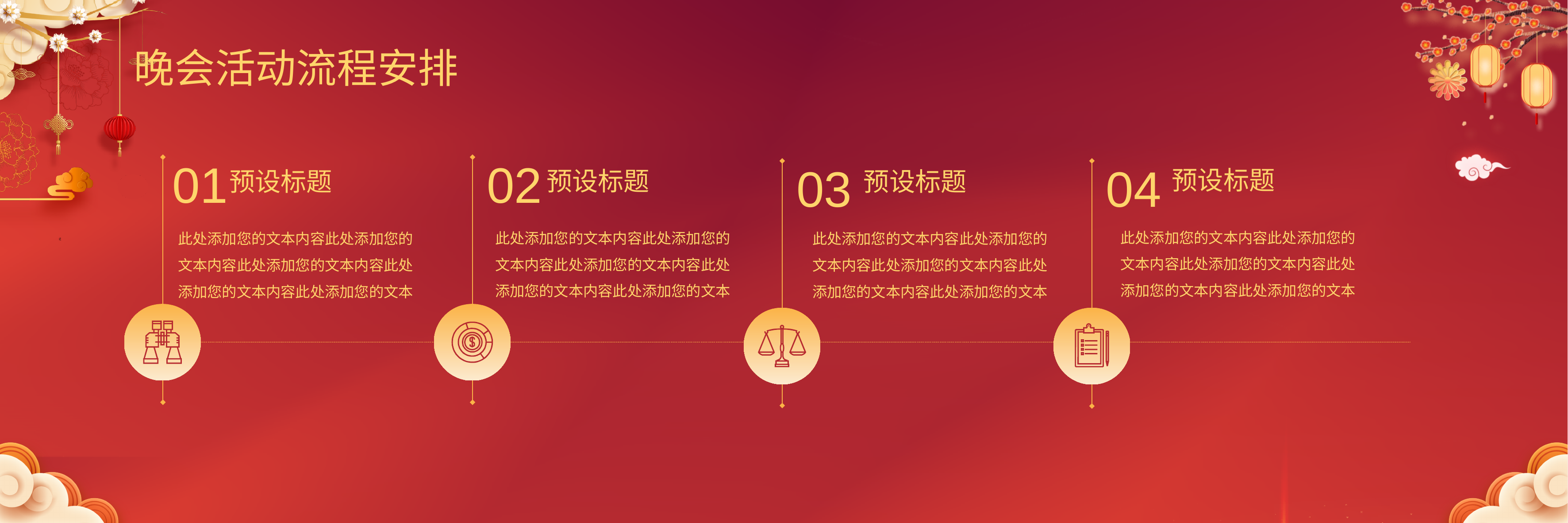

01
02
03
04
预设标题
此处添加您的文本内容此处添加您的文本内容此处添加您的文本内容此处添加您的文本内容此处添加您的文本

预设标题
预设标题
预设标题
此处添加您的文本内容此处添加您的文本内容此处添加您的文本内容此处添加您的文本内容此处添加您的文本

此处添加您的文本内容此处添加您的文本内容此处添加您的文本内容此处添加您的文本内容此处添加您的文本

此处添加您的文本内容此处添加您的文本内容此处添加您的文本内容此处添加您的文本内容此处添加您的文本